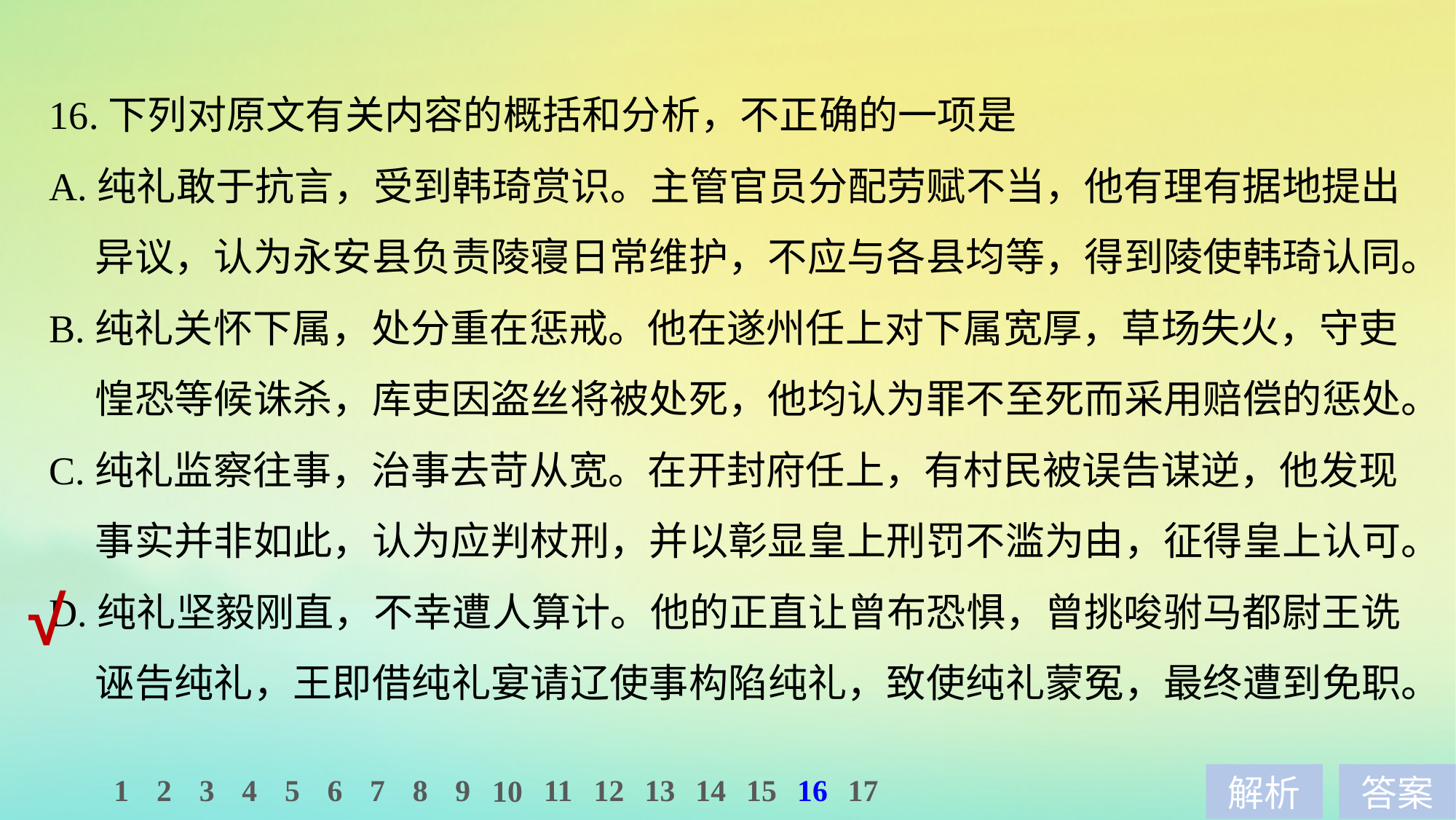

16.下列对原文有关内容的概括和分析，不正确的一项是
A.纯礼敢于抗言，受到韩琦赏识。主管官员分配劳赋不当，他有理有据地提出
    异议，认为永安县负责陵寝日常维护，不应与各县均等，得到陵使韩琦认同。
B.纯礼关怀下属，处分重在惩戒。他在遂州任上对下属宽厚，草场失火，守吏
    惶恐等候诛杀，库吏因盗丝将被处死，他均认为罪不至死而采用赔偿的惩处。
C.纯礼监察往事，治事去苛从宽。在开封府任上，有村民被误告谋逆，他发现
    事实并非如此，认为应判杖刑，并以彰显皇上刑罚不滥为由，征得皇上认可。
D.纯礼坚毅刚直，不幸遭人算计。他的正直让曾布恐惧，曾挑唆驸马都尉王诜
    诬告纯礼，王即借纯礼宴请辽使事构陷纯礼，致使纯礼蒙冤，最终遭到免职。
√
1
2
3
4
5
6
7
8
9
11
12
13
14
15
16
17
10
解析
答案